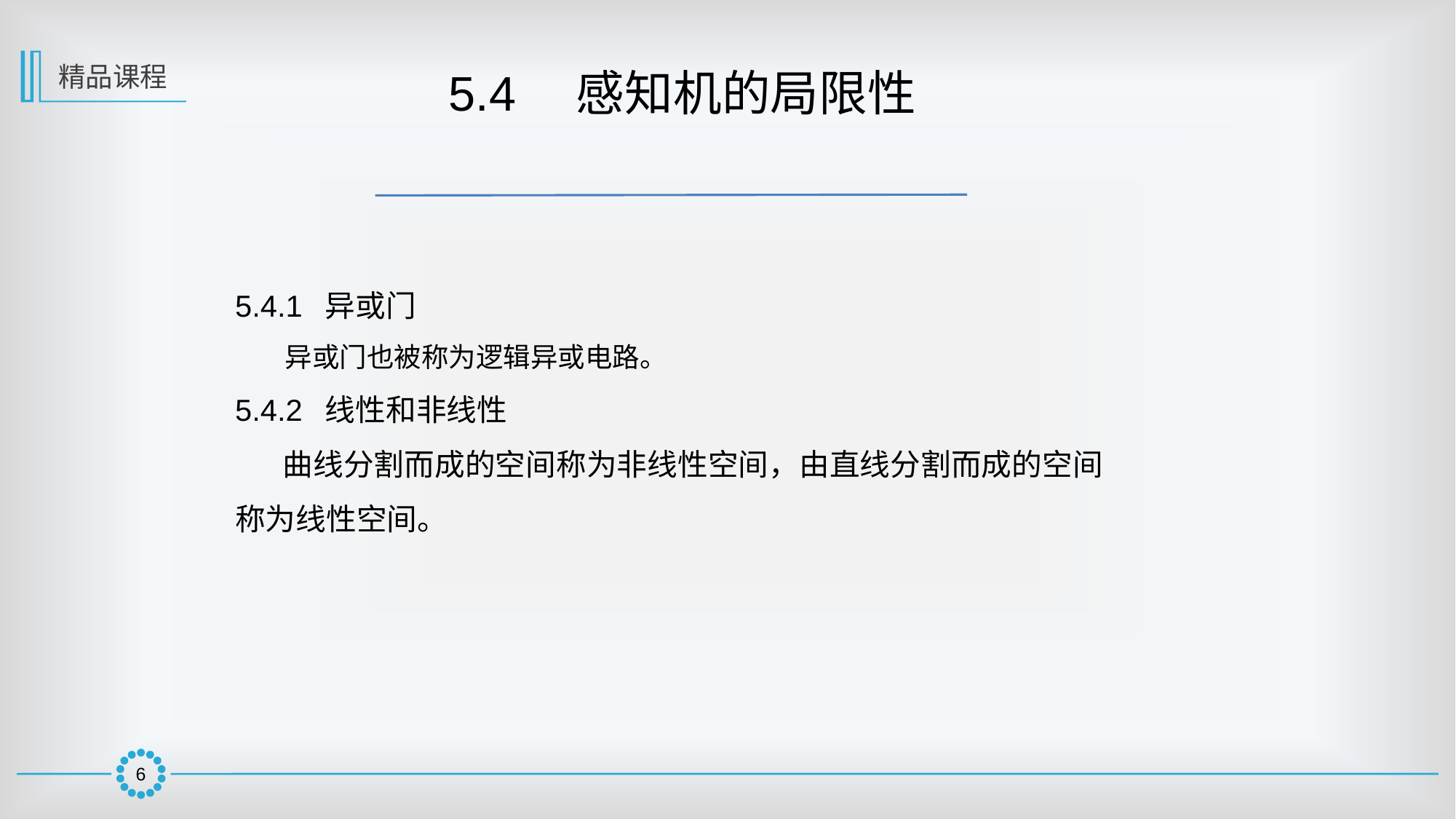

精品课程
 5.4　感知机的局限性

5.4.1 异或门
       异或门也被称为逻辑异或电路。
5.4.2 线性和非线性
      曲线分割而成的空间称为非线性空间，由直线分割而成的空间称为线性空间。

6